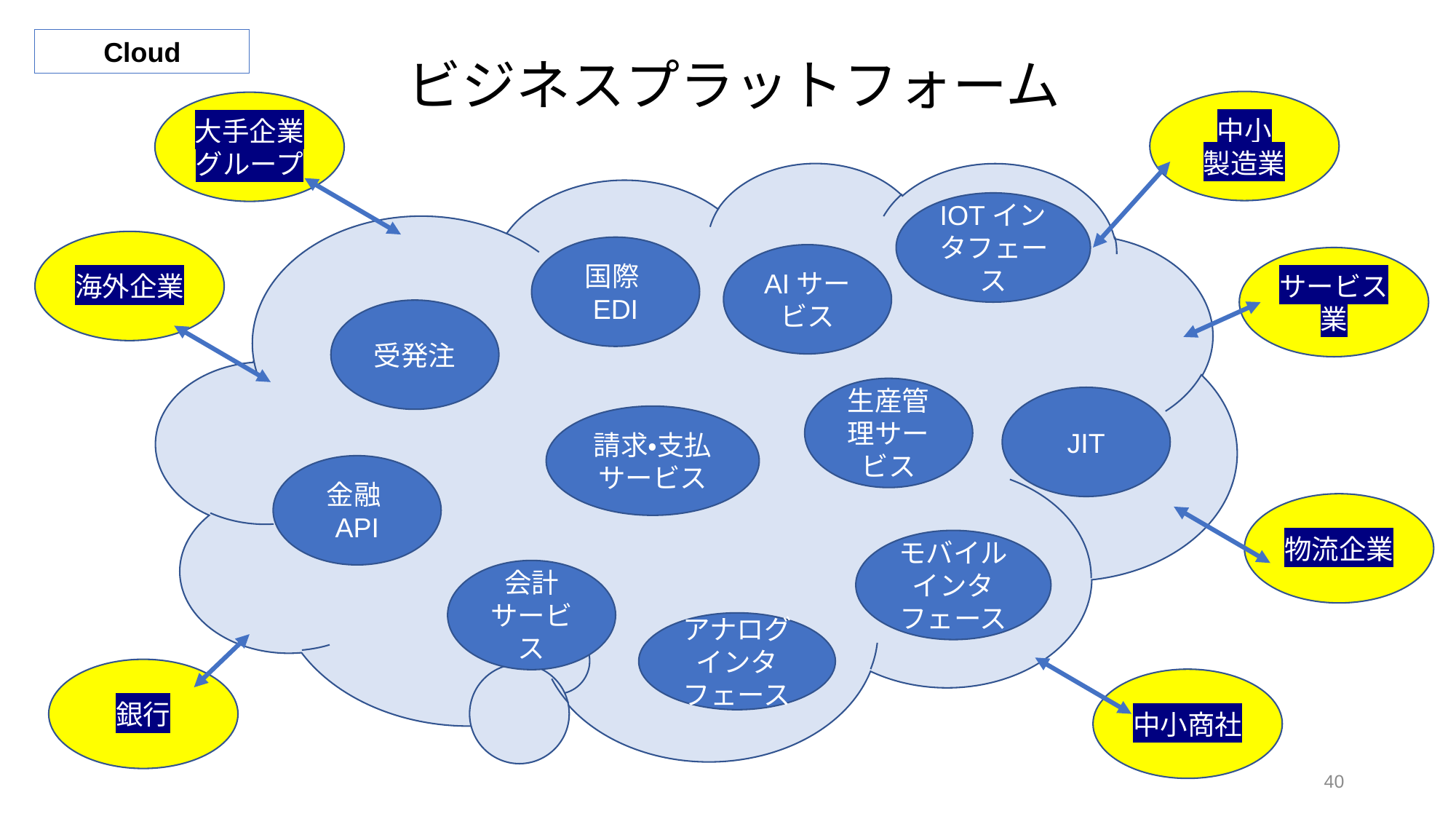

Cloud
ビジネスプラットフォーム
中小
製造業
大手企業グループ

IOTインタフェース
海外企業
国際EDI
AIサービス
サービス業
受発注
生産管理サービス
JIT
請求・支払サービス
金融API
物流企業
モバイルインタフェース
会計サービス
アナログインタフェース
銀行
中小商社
40